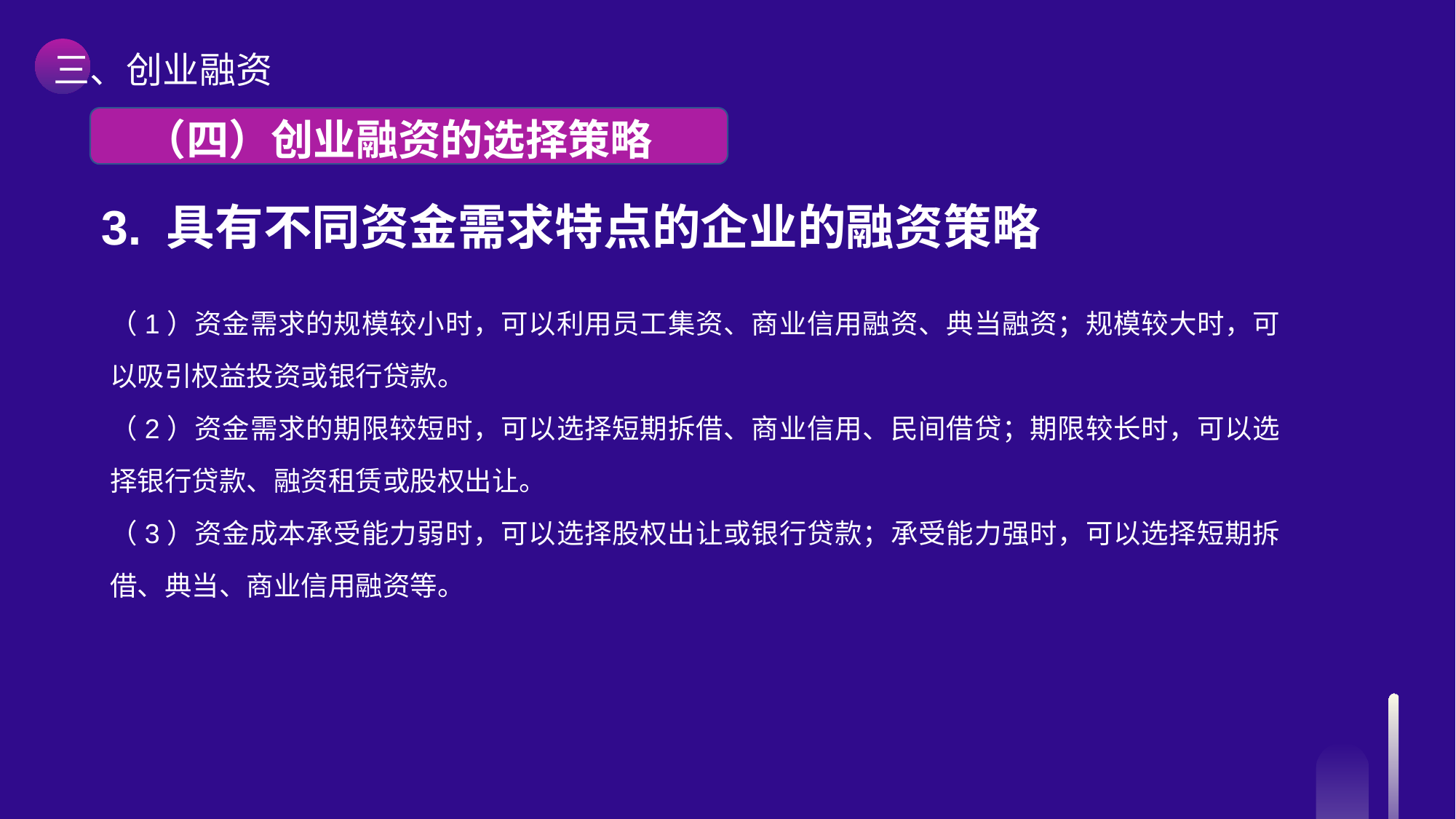

三、创业融资

 （四）创业融资的选择策略
3. 具有不同资金需求特点的企业的融资策略
（1）资金需求的规模较小时，可以利用员工集资、商业信用融资、典当融资；规模较大时，可以吸引权益投资或银行贷款。
（2）资金需求的期限较短时，可以选择短期拆借、商业信用、民间借贷；期限较长时，可以选择银行贷款、融资租赁或股权出让。
（3）资金成本承受能力弱时，可以选择股权出让或银行贷款；承受能力强时，可以选择短期拆借、典当、商业信用融资等。